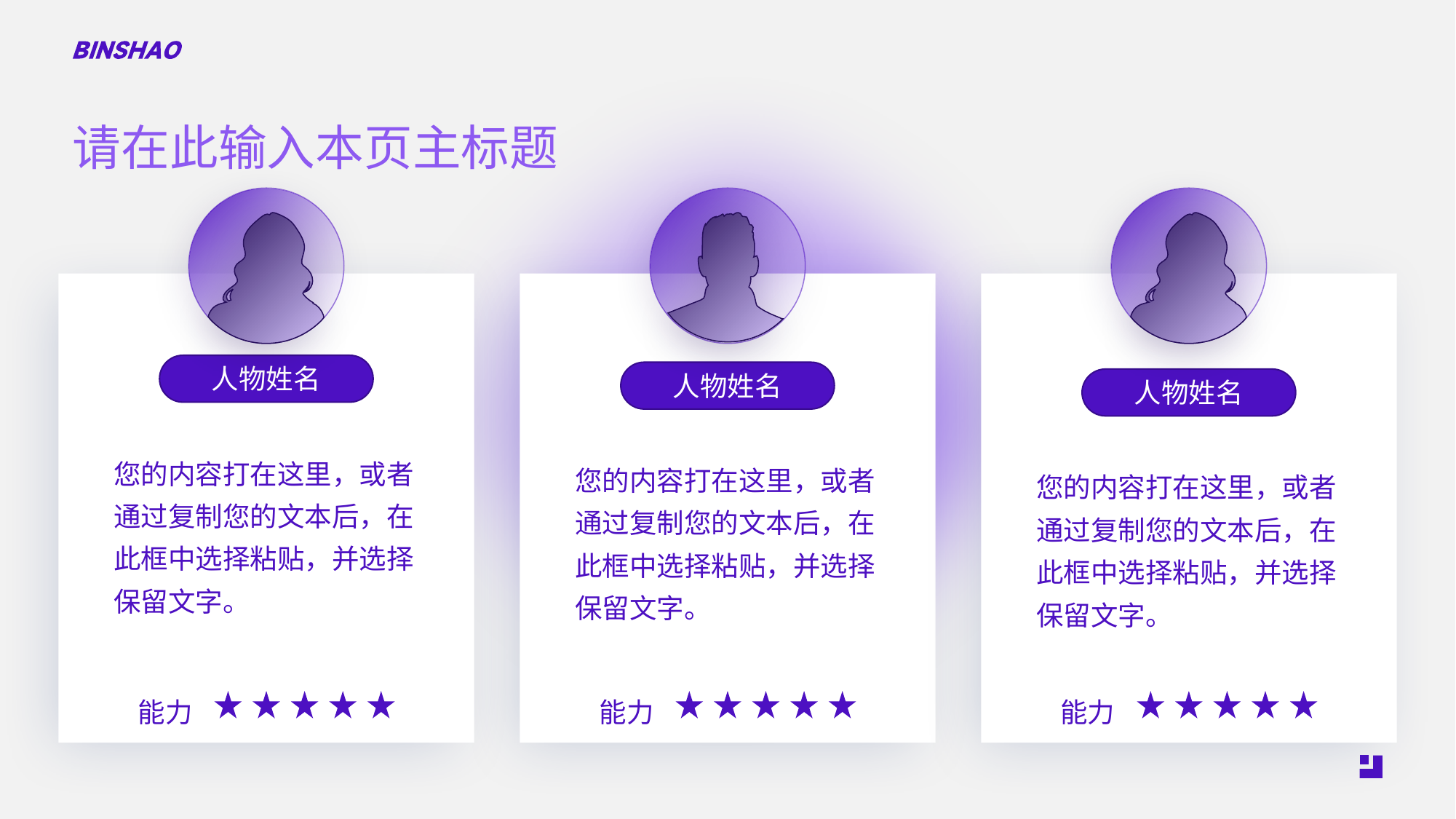

请在此输入本页主标题

人物姓名

人物姓名

人物姓名
您的内容打在这里，或者通过复制您的文本后，在此框中选择粘贴，并选择保留文字。
您的内容打在这里，或者通过复制您的文本后，在此框中选择粘贴，并选择保留文字。
您的内容打在这里，或者通过复制您的文本后，在此框中选择粘贴，并选择保留文字。
能力

能力

能力